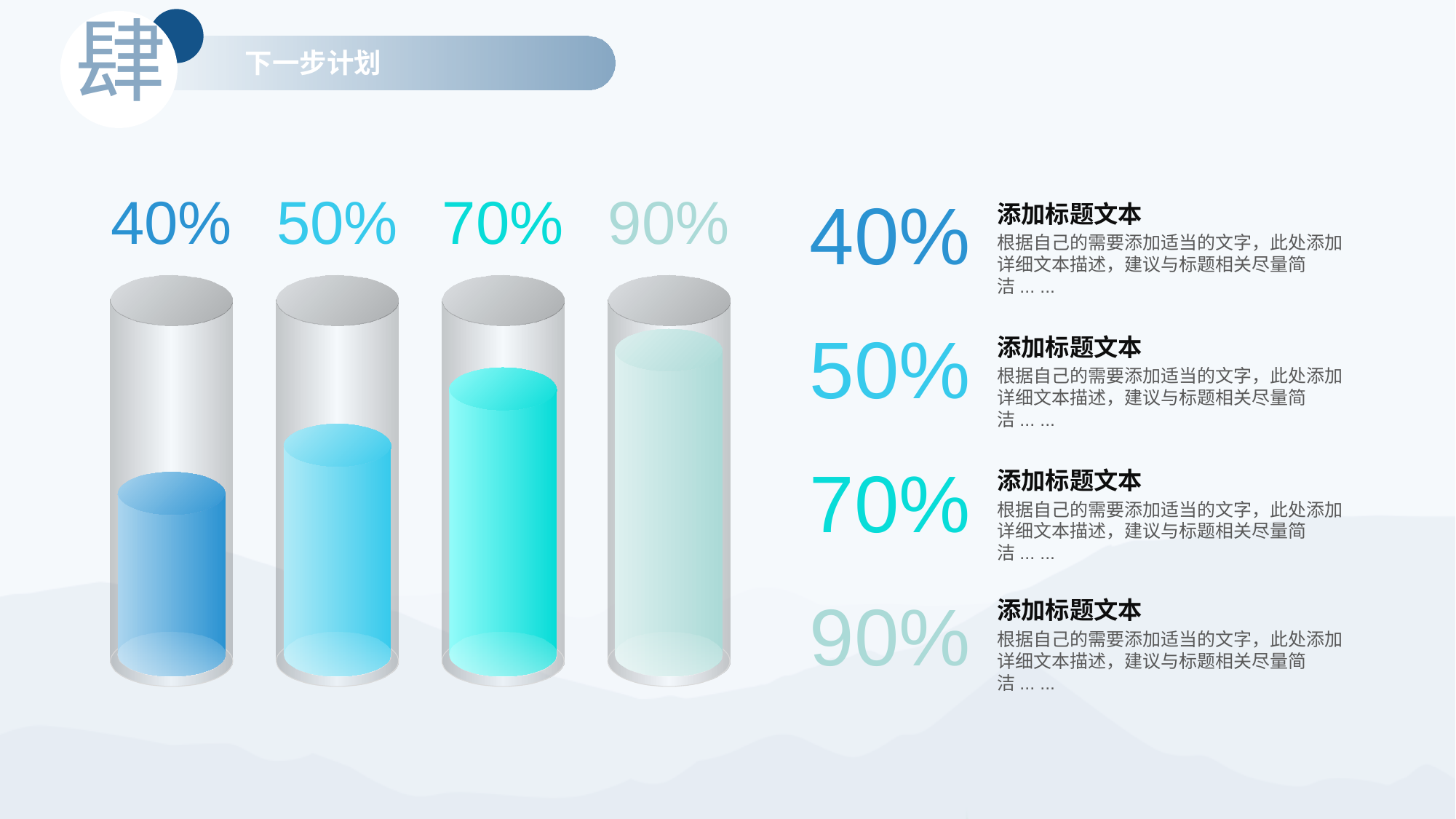

肆

下一步计划
40%
50%
70%
90%
40%
添加标题文本
根据自己的需要添加适当的文字，此处添加详细文本描述，建议与标题相关尽量简洁... ...

50%
添加标题文本
根据自己的需要添加适当的文字，此处添加详细文本描述，建议与标题相关尽量简洁... ...

70%
添加标题文本
根据自己的需要添加适当的文字，此处添加详细文本描述，建议与标题相关尽量简洁... ...

90%
添加标题文本
根据自己的需要添加适当的文字，此处添加详细文本描述，建议与标题相关尽量简洁... ...